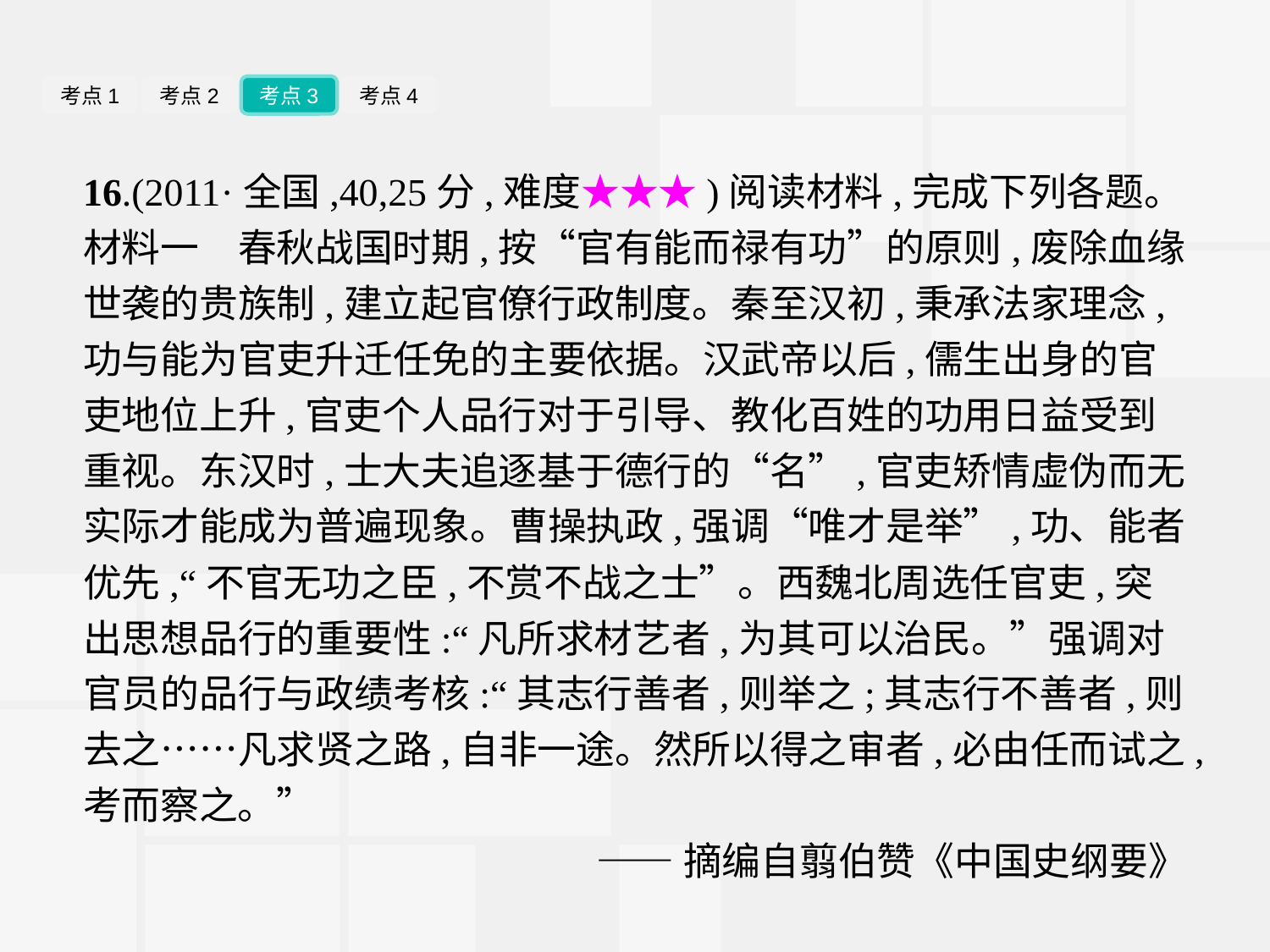

考点1
考点2
考点3
考点4
16.(2011·全国,40,25分,难度★★★)阅读材料,完成下列各题。
材料一　春秋战国时期,按“官有能而禄有功”的原则,废除血缘世袭的贵族制,建立起官僚行政制度。秦至汉初,秉承法家理念,功与能为官吏升迁任免的主要依据。汉武帝以后,儒生出身的官吏地位上升,官吏个人品行对于引导、教化百姓的功用日益受到重视。东汉时,士大夫追逐基于德行的“名”,官吏矫情虚伪而无实际才能成为普遍现象。曹操执政,强调“唯才是举”,功、能者优先,“不官无功之臣,不赏不战之士”。西魏北周选任官吏,突出思想品行的重要性:“凡所求材艺者,为其可以治民。”强调对官员的品行与政绩考核:“其志行善者,则举之;其志行不善者,则去之……凡求贤之路,自非一途。然所以得之审者,必由任而试之,考而察之。”
——摘编自翦伯赞《中国史纲要》